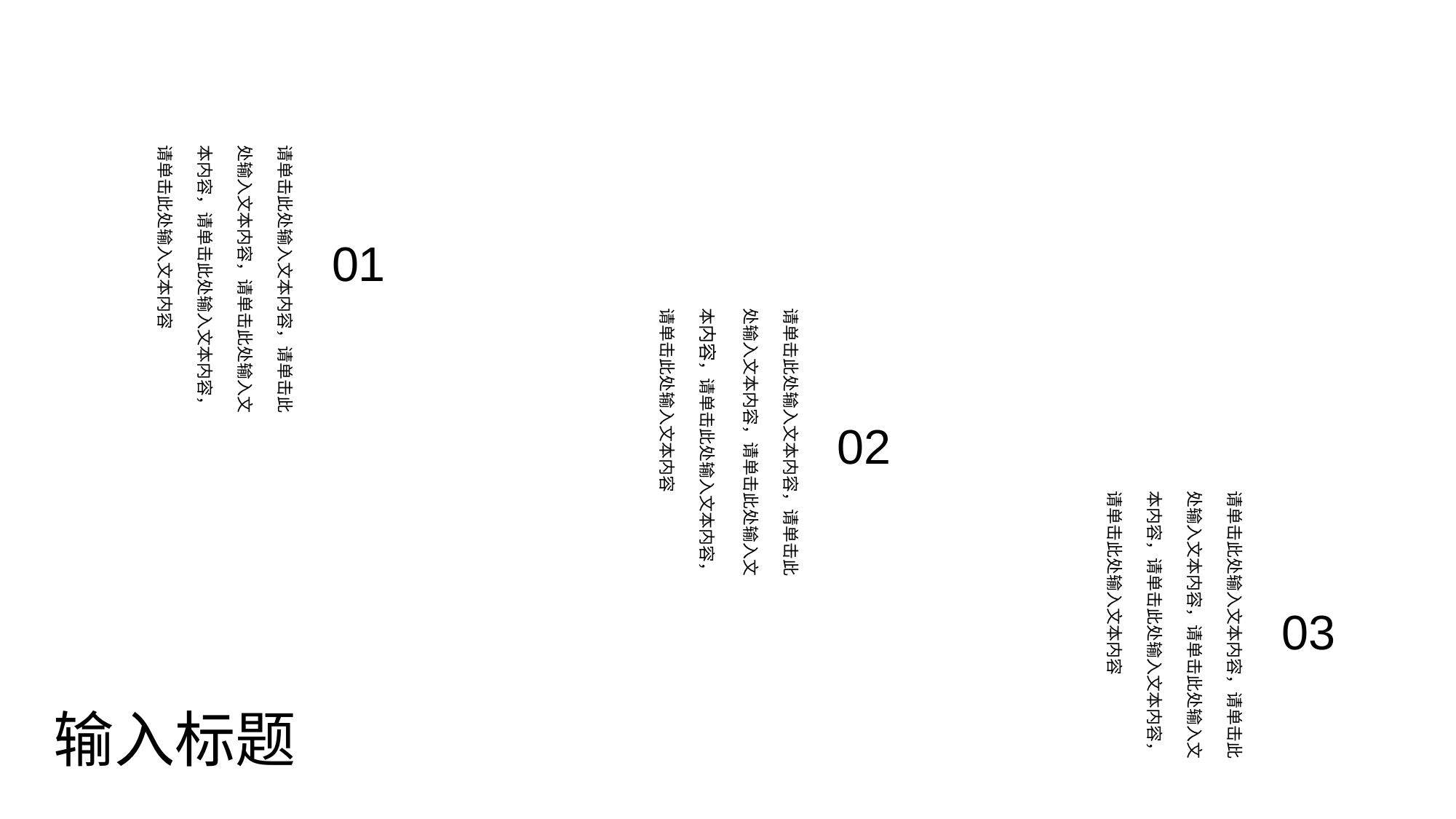

请单击此处输入文本内容，请单击此处输入文本内容，请单击此处输入文本内容，请单击此处输入文本内容，请单击此处输入文本内容
请单击此处输入文本内容，请单击此处输入文本内容，请单击此处输入文本内容，请单击此处输入文本内容，请单击此处输入文本内容
请单击此处输入文本内容，请单击此处输入文本内容，请单击此处输入文本内容，请单击此处输入文本内容，请单击此处输入文本内容
01
02
03
输入标题